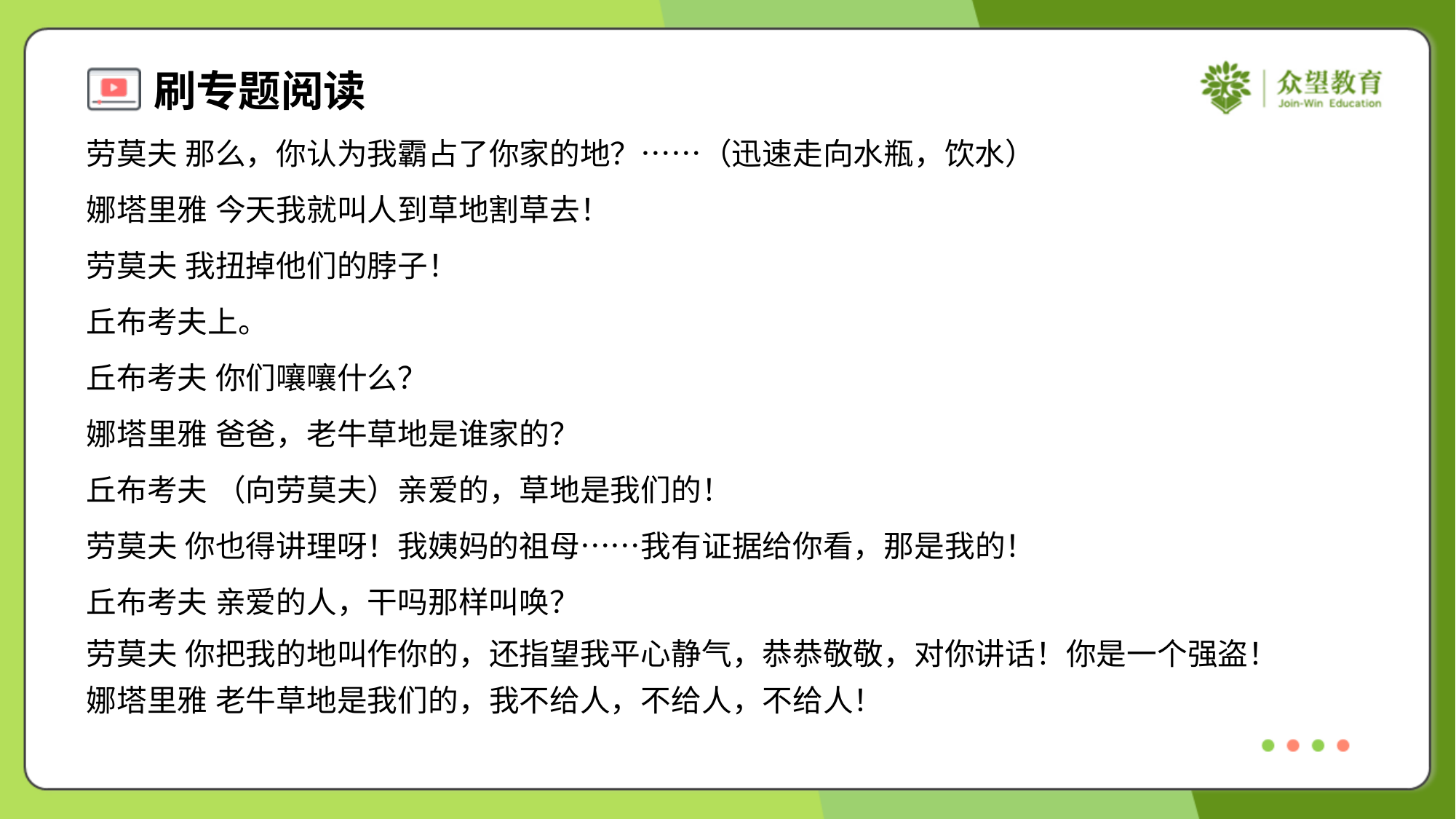

劳莫夫 那么，你认为我霸占了你家的地？……（迅速走向水瓶，饮水）
娜塔里雅 今天我就叫人到草地割草去！
劳莫夫 我扭掉他们的脖子！
丘布考夫上。
丘布考夫 你们嚷嚷什么？
娜塔里雅 爸爸，老牛草地是谁家的？
丘布考夫 （向劳莫夫）亲爱的，草地是我们的！
劳莫夫 你也得讲理呀！我姨妈的祖母……我有证据给你看，那是我的！
丘布考夫 亲爱的人，干吗那样叫唤？
劳莫夫 你把我的地叫作你的，还指望我平心静气，恭恭敬敬，对你讲话！你是一个强盗！
娜塔里雅 老牛草地是我们的，我不给人，不给人，不给人！